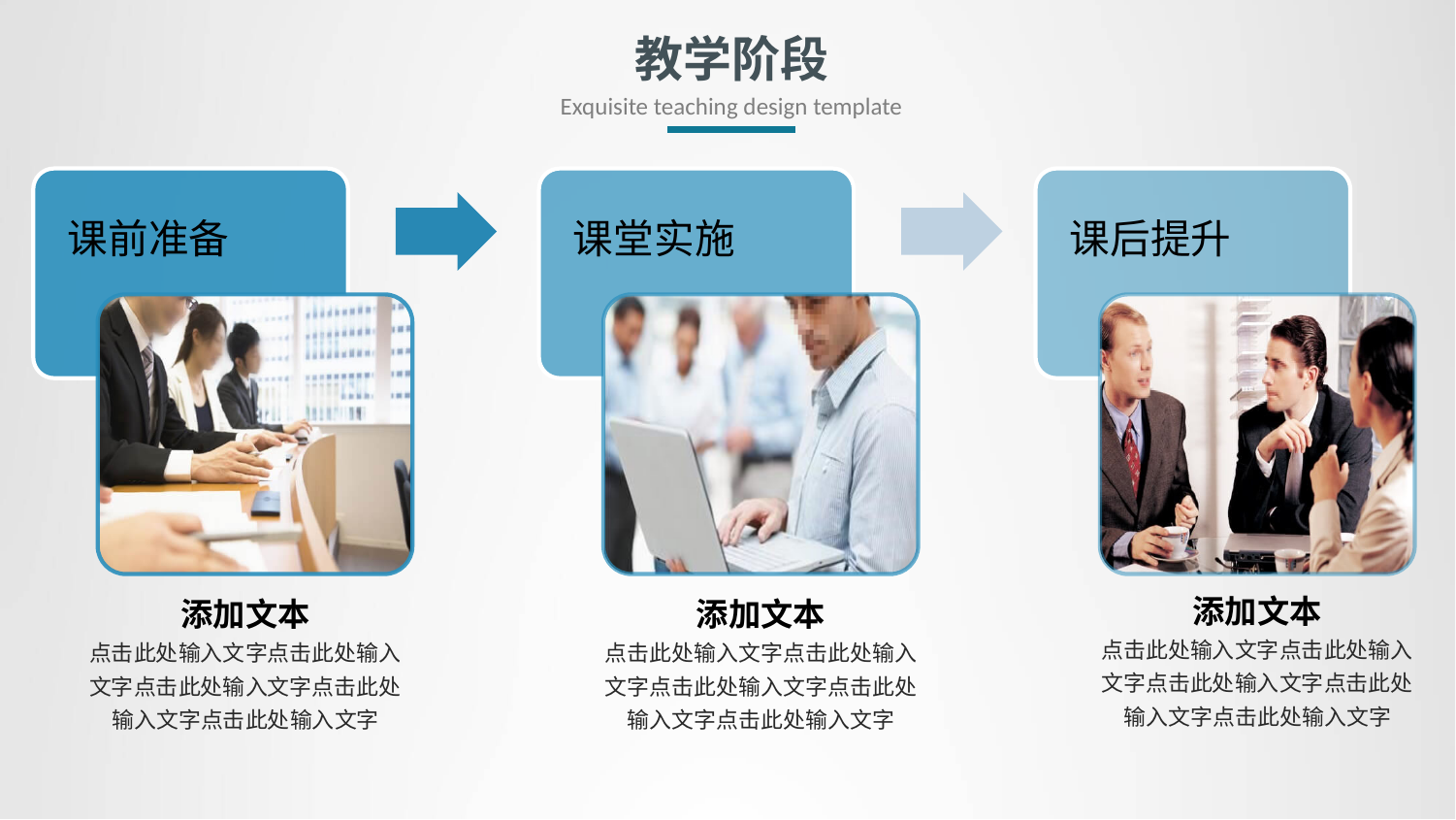

# 教学阶段
Exquisite teaching design template

课前准备

课堂实施

课后提升

添加文本
点击此处输入文字点击此处输入文字点击此处输入文字点击此处输入文字点击此处输入文字
添加文本
点击此处输入文字点击此处输入文字点击此处输入文字点击此处输入文字点击此处输入文字
添加文本
点击此处输入文字点击此处输入文字点击此处输入文字点击此处输入文字点击此处输入文字